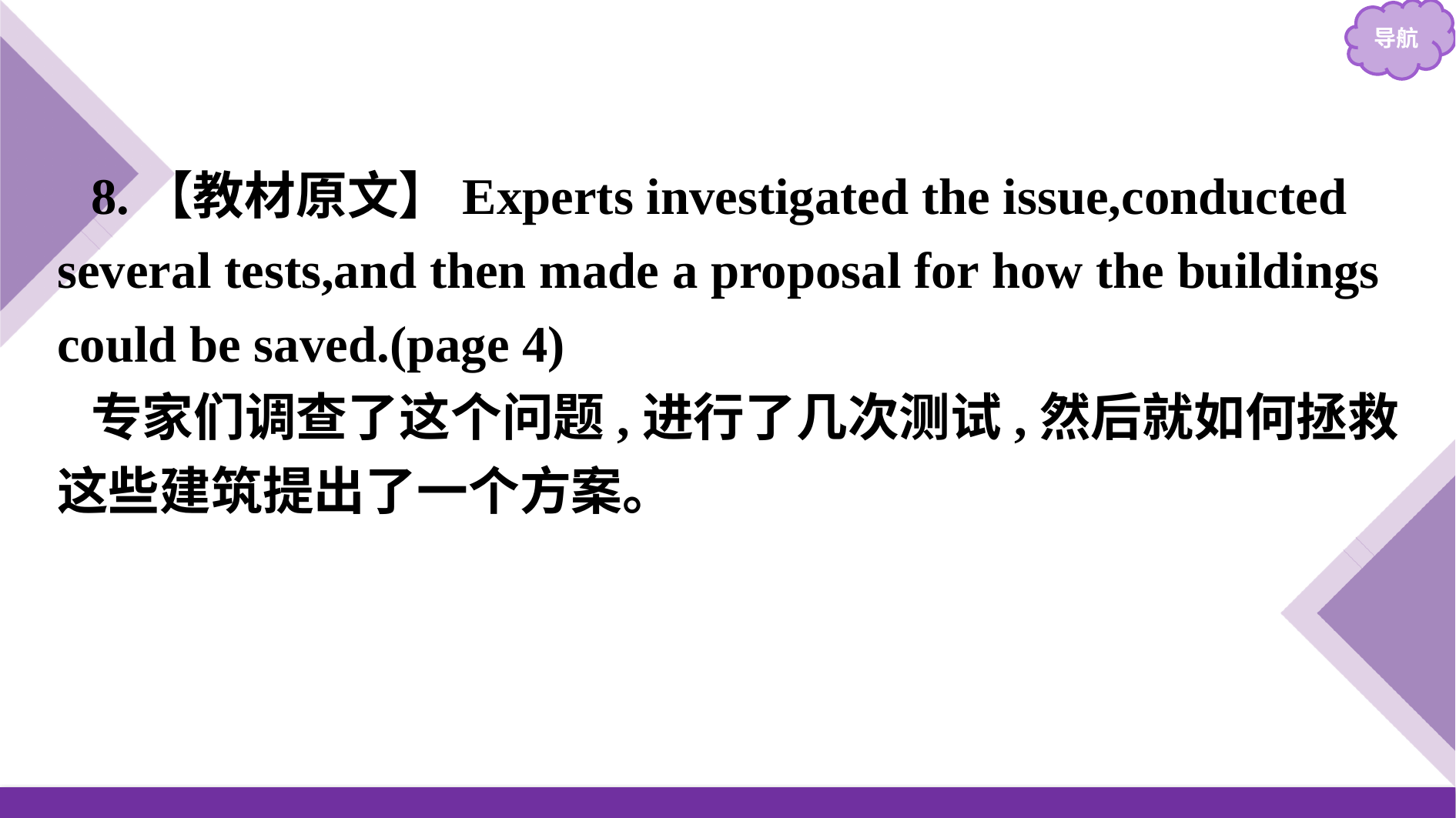

8.【教材原文】Experts investigated the issue,conducted several tests,and then made a proposal for how the buildings could be saved.(page 4)
专家们调查了这个问题,进行了几次测试,然后就如何拯救这些建筑提出了一个方案。